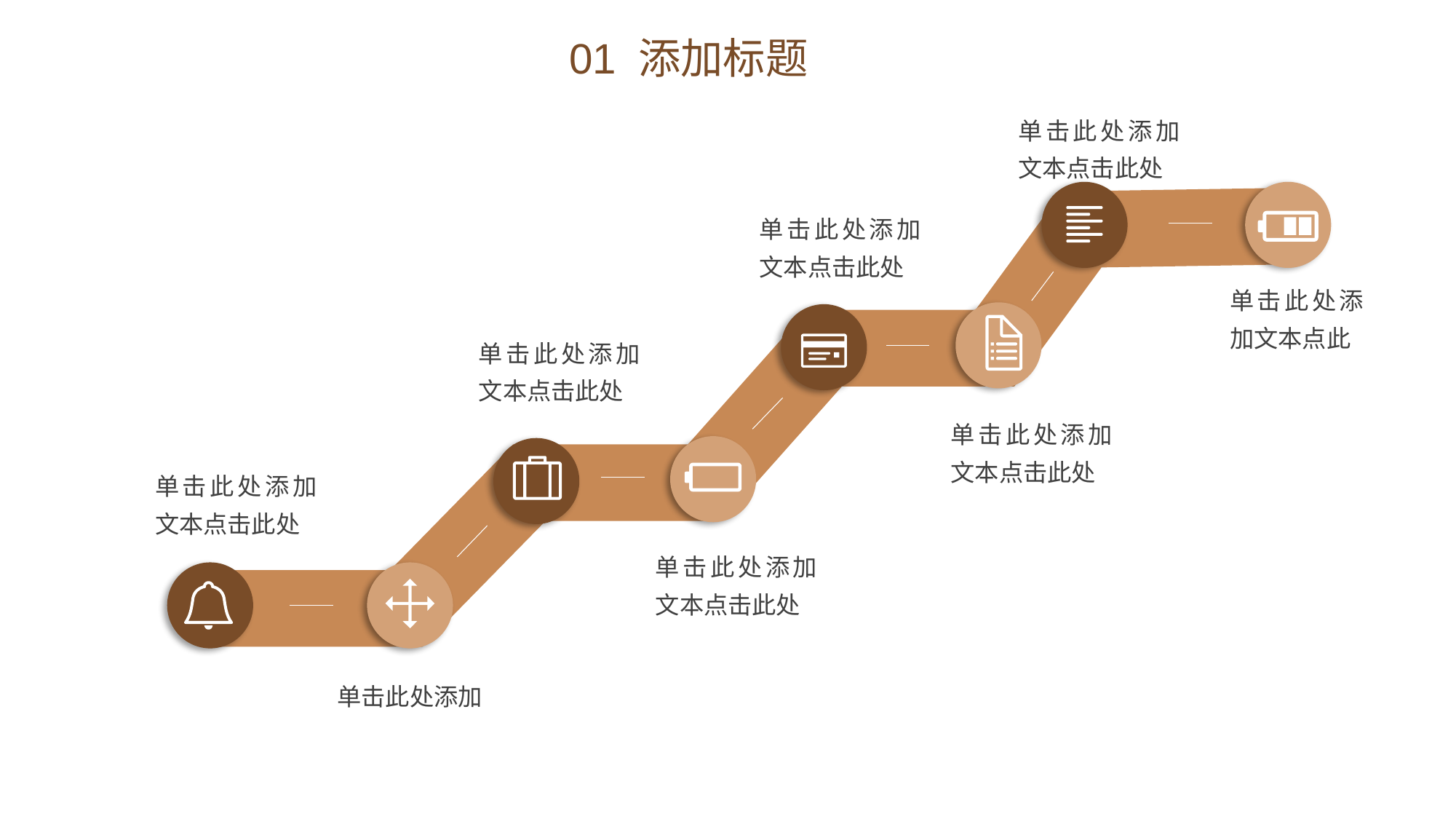

01 添加标题
单击此处添加文本点击此处

单击此处添加文本点击此处

单击此处添加文本点此

单击此处添加文本点击此处

单击此处添加文本点击此处

单击此处添加文本点击此处

单击此处添加文本点击此处

单击此处添加